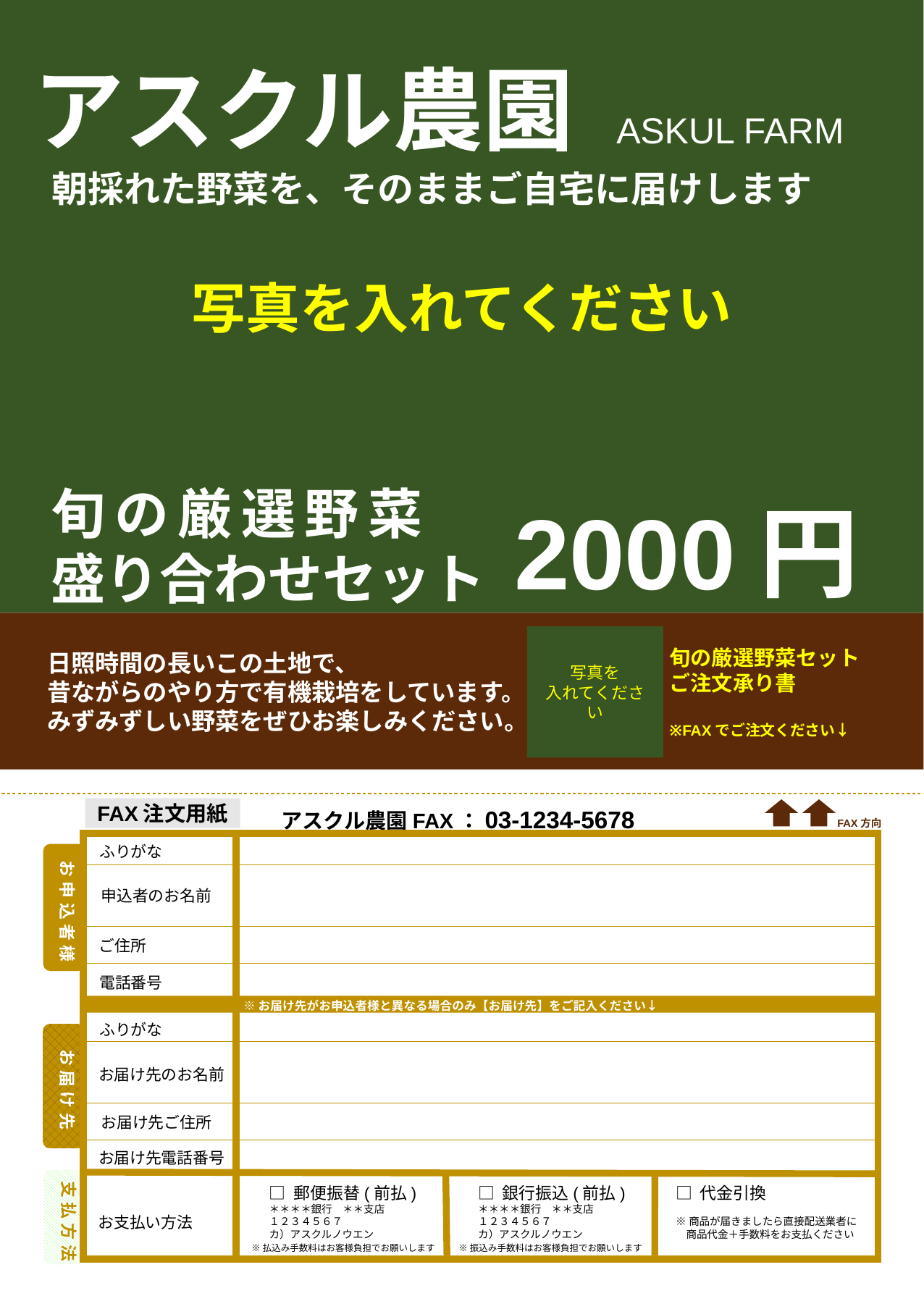

写真を入れてください
アスクル農園 ASKUL FARM
朝採れた野菜を、そのままご自宅に届けします
旬の厳選野菜
盛り合わせセット
2000円

日照時間の長いこの土地で、
昔ながらのやり方で有機栽培をしています。
みずみずしい野菜をぜひお楽しみください。
写真を
入れてください
旬の厳選野菜セット
ご注文承り書

※FAXでご注文ください↓

FAX注文用紙
アスクル農園FAX：03-1234-5678
FAX方向

ふりがな

お申込者様
申込者のお名前
ご住所
電話番号
※お届け先がお申込者様と異なる場合のみ【お届け先】をご記入ください↓

ふりがな

お届け先
お届け先のお名前
お届け先ご住所
お届け先電話番号

支払方法
□ 郵便振替(前払)
＊＊＊＊銀行　＊＊支店
１２３４５６７
カ）アスクルノウエン
□ 銀行振込(前払)
＊＊＊＊銀行　＊＊支店
１２３４５６７
カ）アスクルノウエン
□ 代金引換

※商品が届きましたら直接配送業者に
　商品代金＋手数料をお支払ください
お支払い方法
※払込み手数料はお客様負担でお願いします
※振込み手数料はお客様負担でお願いします